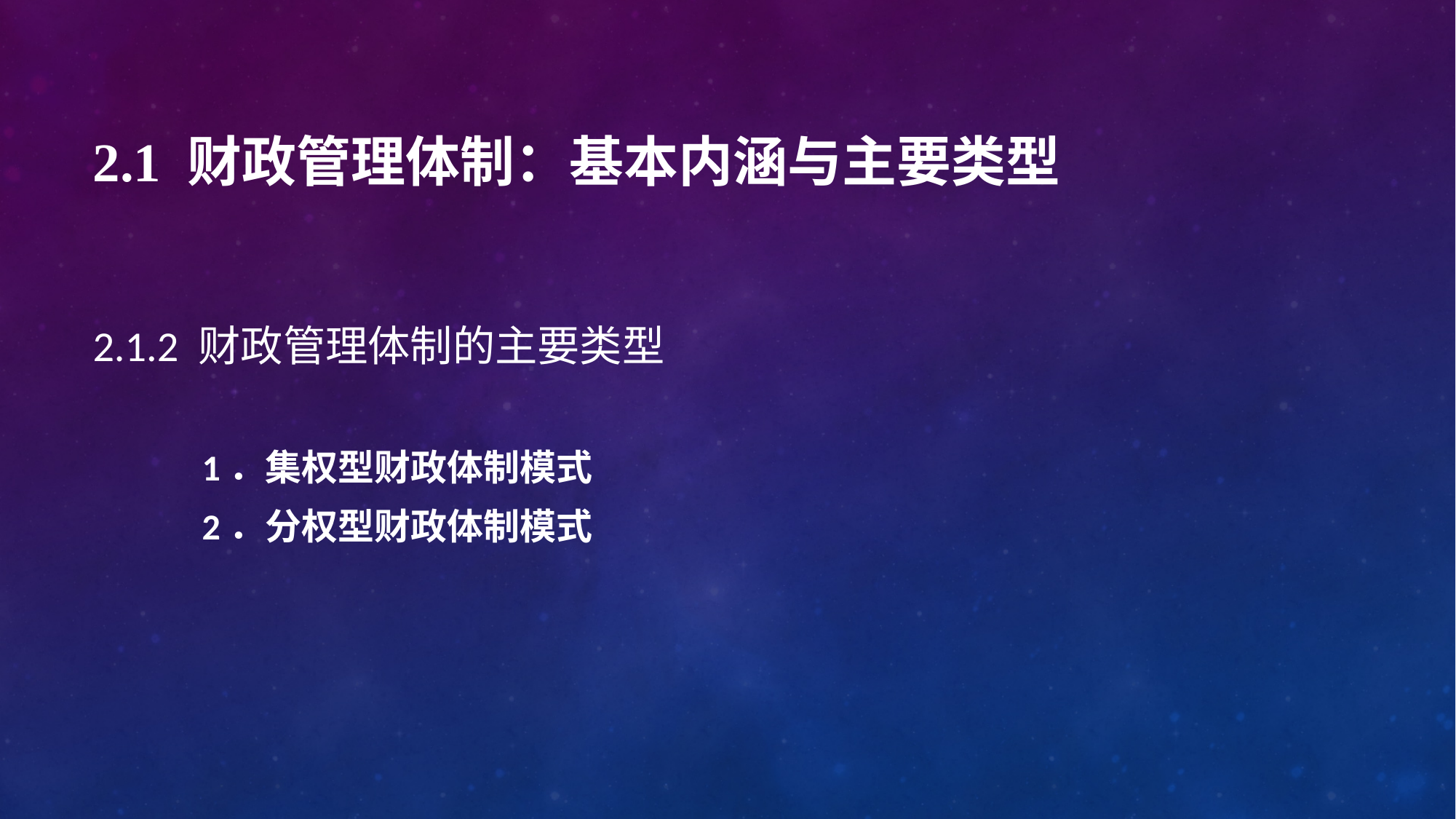

# 2.1 财政管理体制：基本内涵与主要类型
2.1.2 财政管理体制的主要类型

1．集权型财政体制模式
2．分权型财政体制模式